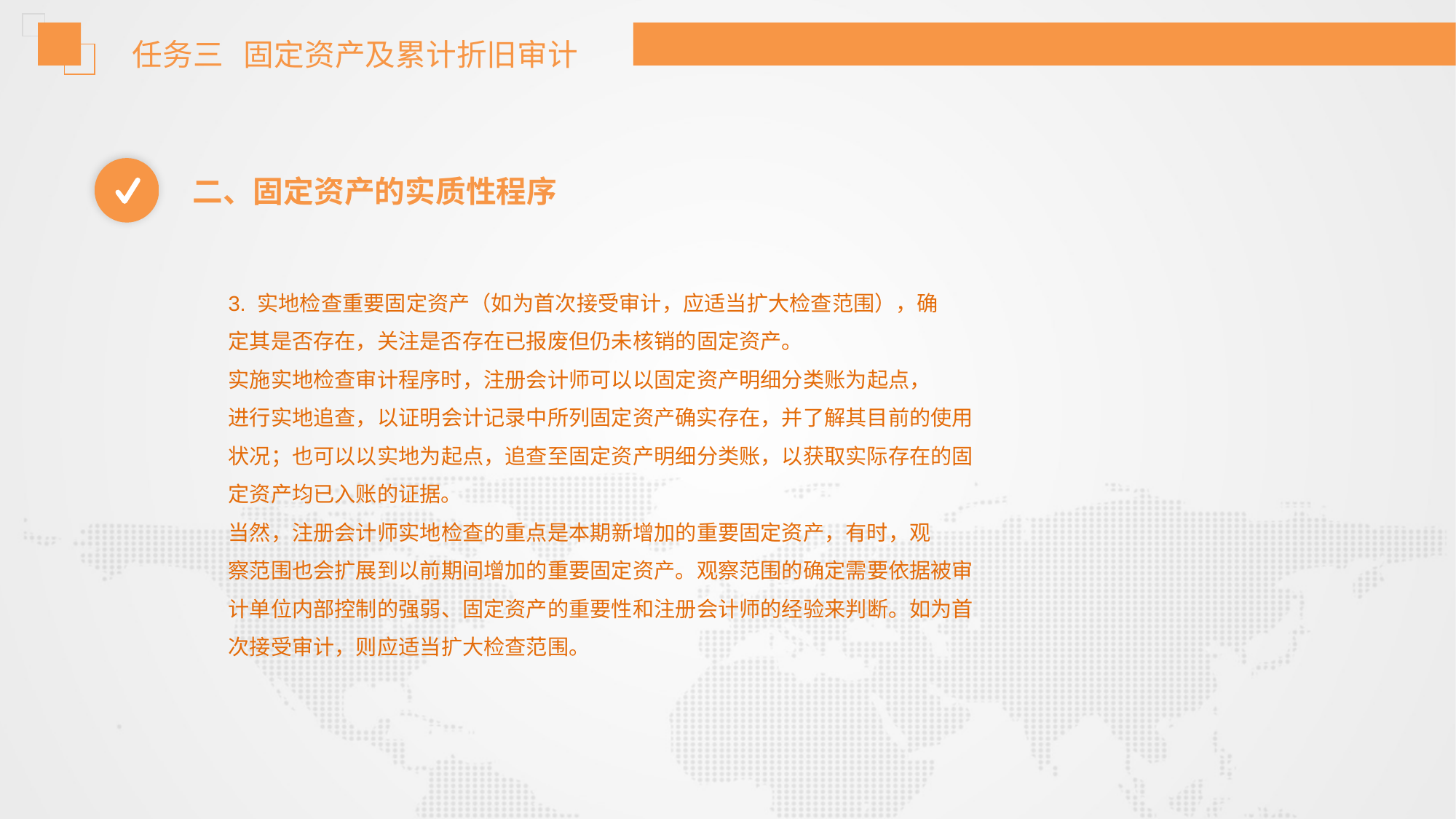

任务三   固定资产及累计折旧审计

二、固定资产的实质性程序

3. 实地检查重要固定资产（如为首次接受审计，应适当扩大检查范围），确
定其是否存在，关注是否存在已报废但仍未核销的固定资产。
实施实地检查审计程序时，注册会计师可以以固定资产明细分类账为起点，
进行实地追查，以证明会计记录中所列固定资产确实存在，并了解其目前的使用
状况；也可以以实地为起点，追查至固定资产明细分类账，以获取实际存在的固
定资产均已入账的证据。
当然，注册会计师实地检查的重点是本期新增加的重要固定资产，有时，观
察范围也会扩展到以前期间增加的重要固定资产。观察范围的确定需要依据被审
计单位内部控制的强弱、固定资产的重要性和注册会计师的经验来判断。如为首
次接受审计，则应适当扩大检查范围。